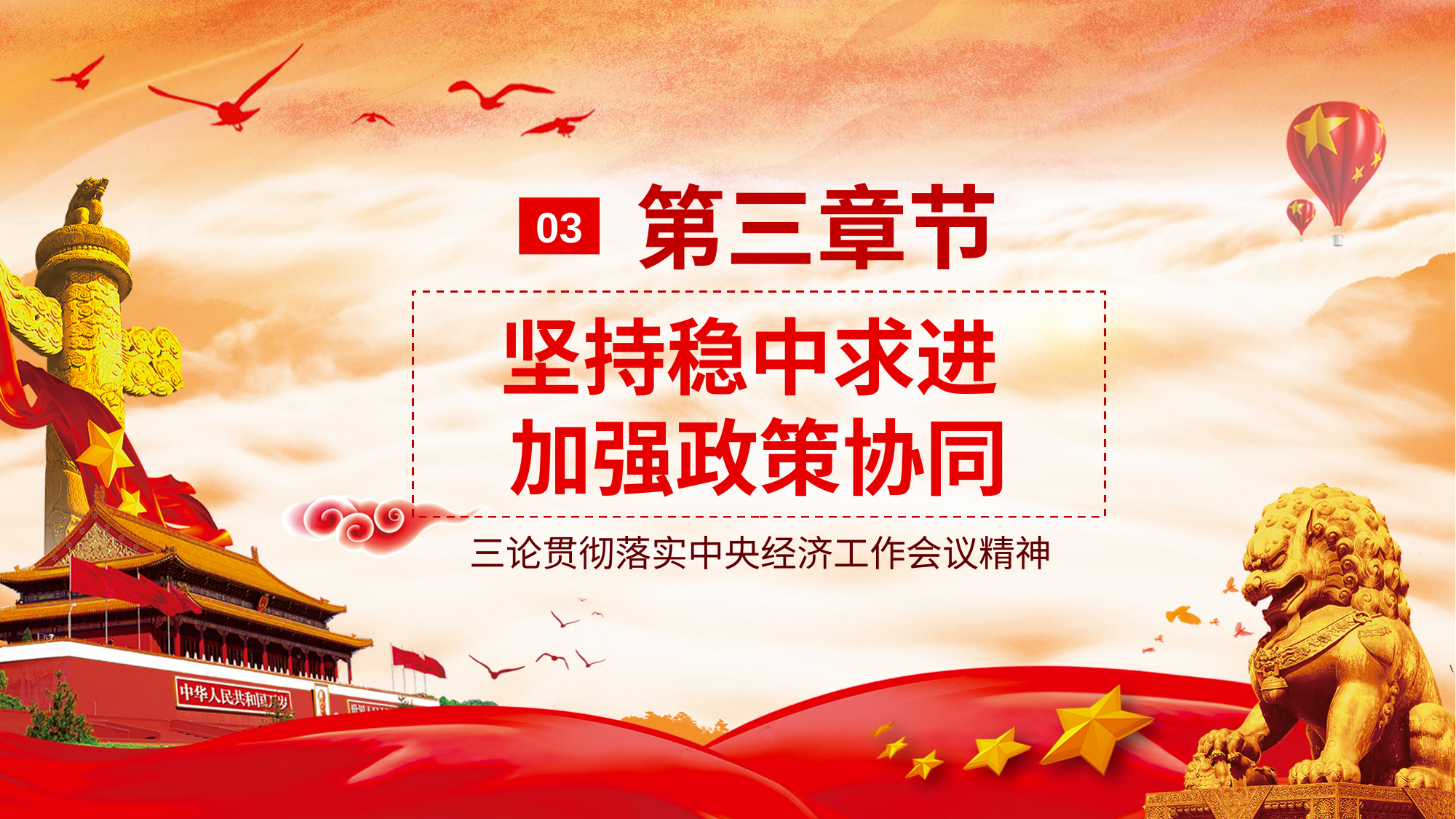

第三章节
03

坚持稳中求进
加强政策协同
三论贯彻落实中央经济工作会议精神